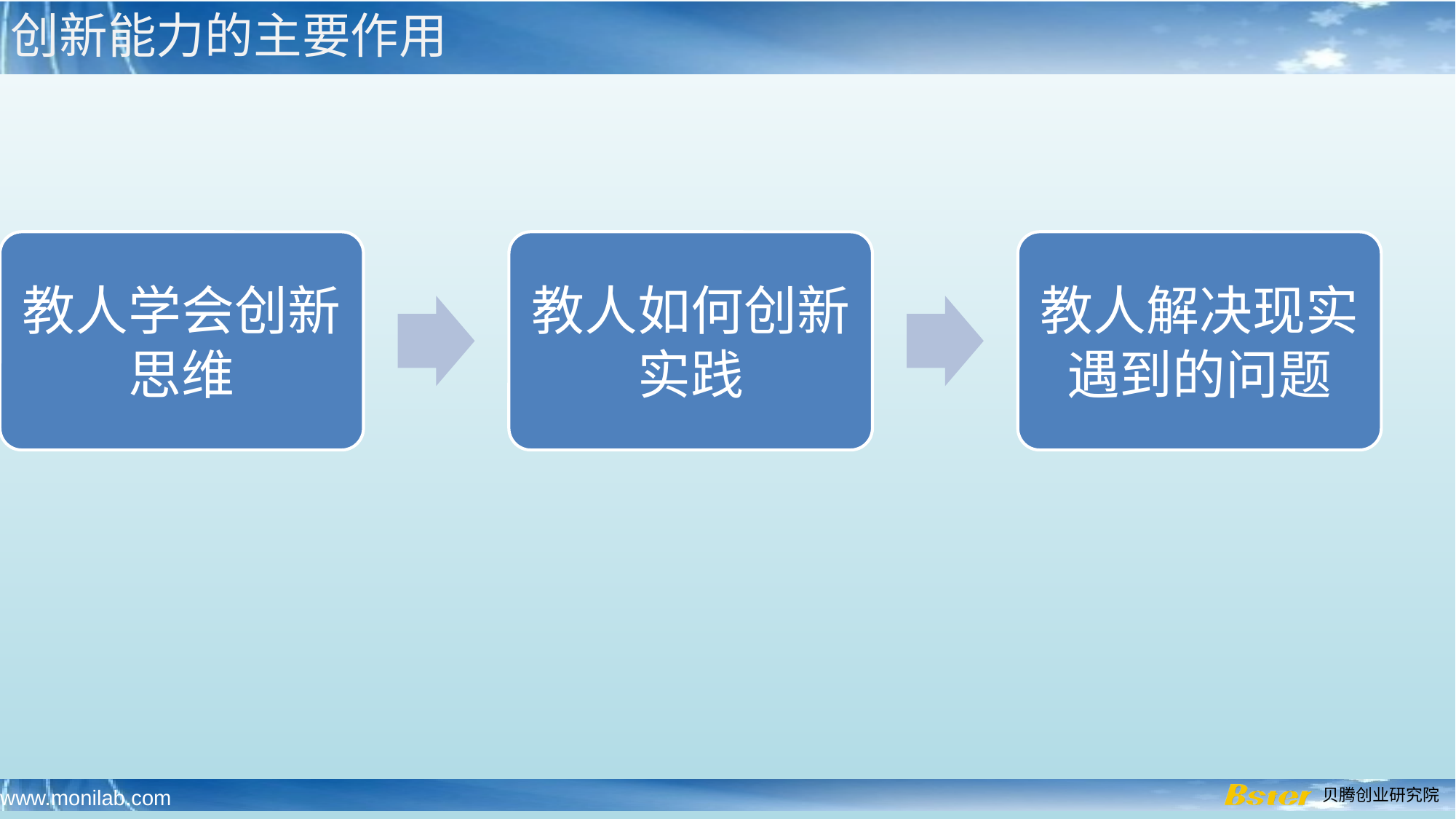

创新能力的主要作用
教人学会创新思维
教人如何创新实践
教人解决现实遇到的问题